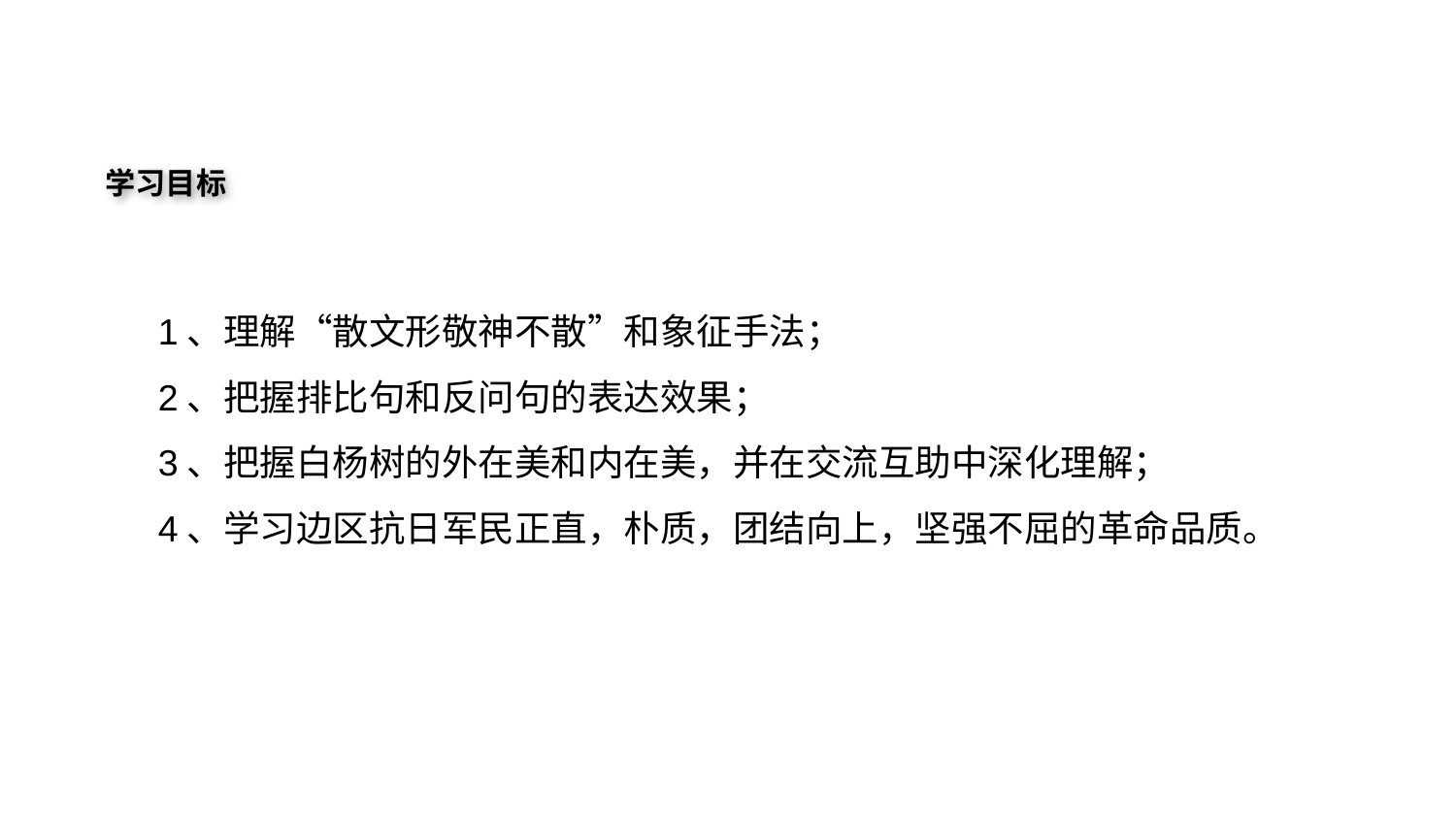

学习目标
1、理解“散文形敬神不散”和象征手法；
2、把握排比句和反问句的表达效果；
3、把握白杨树的外在美和内在美，并在交流互助中深化理解；
4、学习边区抗日军民正直，朴质，团结向上，坚强不屈的革命品质。